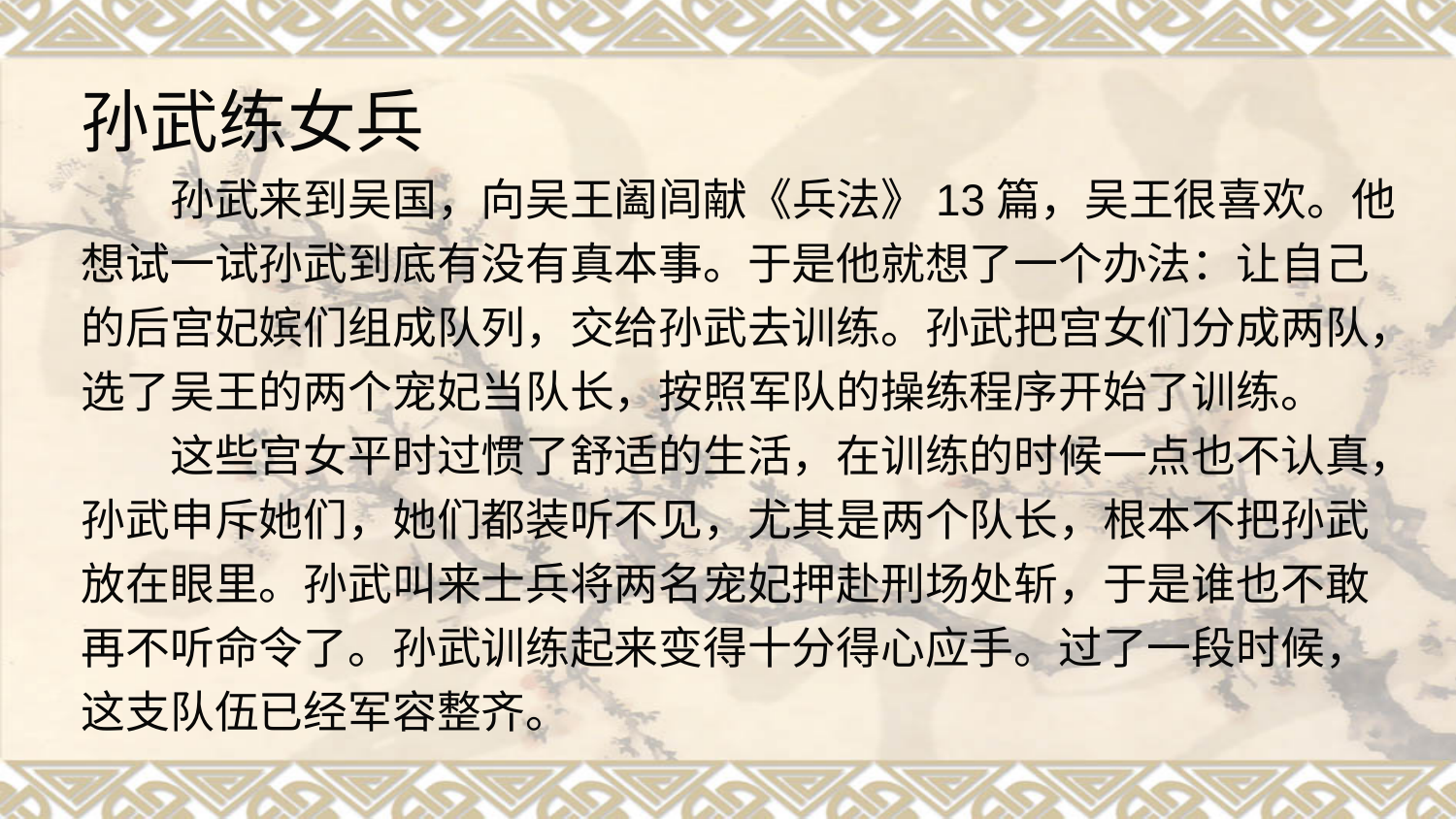

# 孙武练女兵 　　孙武来到吴国，向吴王阖闾献《兵法》13篇，吴王很喜欢。他想试一试孙武到底有没有真本事。于是他就想了一个办法：让自己的后宫妃嫔们组成队列，交给孙武去训练。孙武把宫女们分成两队，选了吴王的两个宠妃当队长，按照军队的操练程序开始了训练。 　　这些宫女平时过惯了舒适的生活，在训练的时候一点也不认真，孙武申斥她们，她们都装听不见，尤其是两个队长，根本不把孙武放在眼里。孙武叫来士兵将两名宠妃押赴刑场处斩，于是谁也不敢再不听命令了。孙武训练起来变得十分得心应手。过了一段时候，这支队伍已经军容整齐。